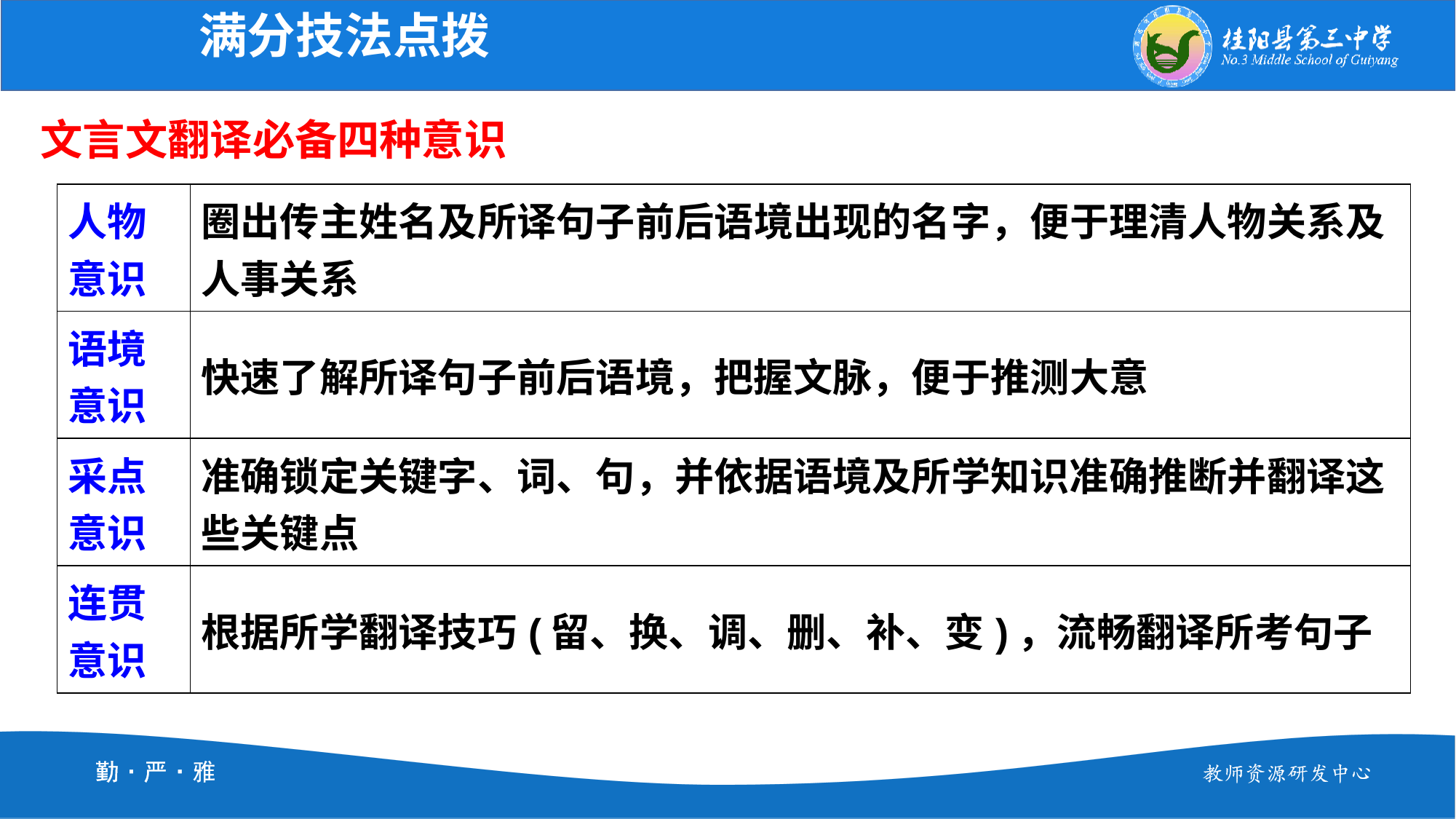

满分技法点拨
文言文翻译必备四种意识
| 人物意识 | 圈出传主姓名及所译句子前后语境出现的名字，便于理清人物关系及人事关系 |
| --- | --- |
| 语境意识 | 快速了解所译句子前后语境，把握文脉，便于推测大意 |
| 采点意识 | 准确锁定关键字、词、句，并依据语境及所学知识准确推断并翻译这些关键点 |
| 连贯意识 | 根据所学翻译技巧(留、换、调、删、补、变)，流畅翻译所考句子 |